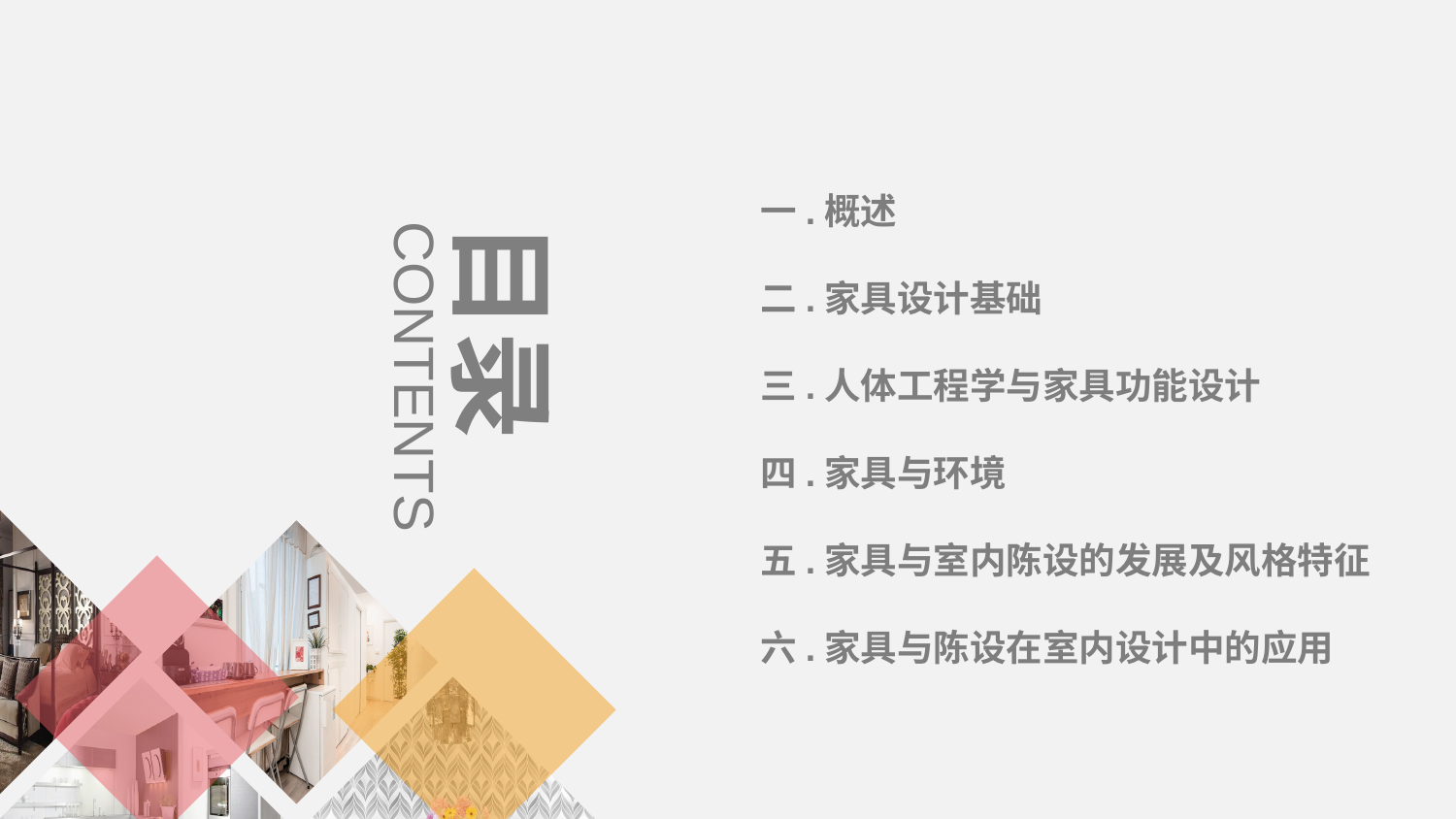

一.概述
二.家具设计基础
三.人体工程学与家具功能设计
四.家具与环境
五.家具与室内陈设的发展及风格特征
六.家具与陈设在室内设计中的应用
目录
CONTENTS